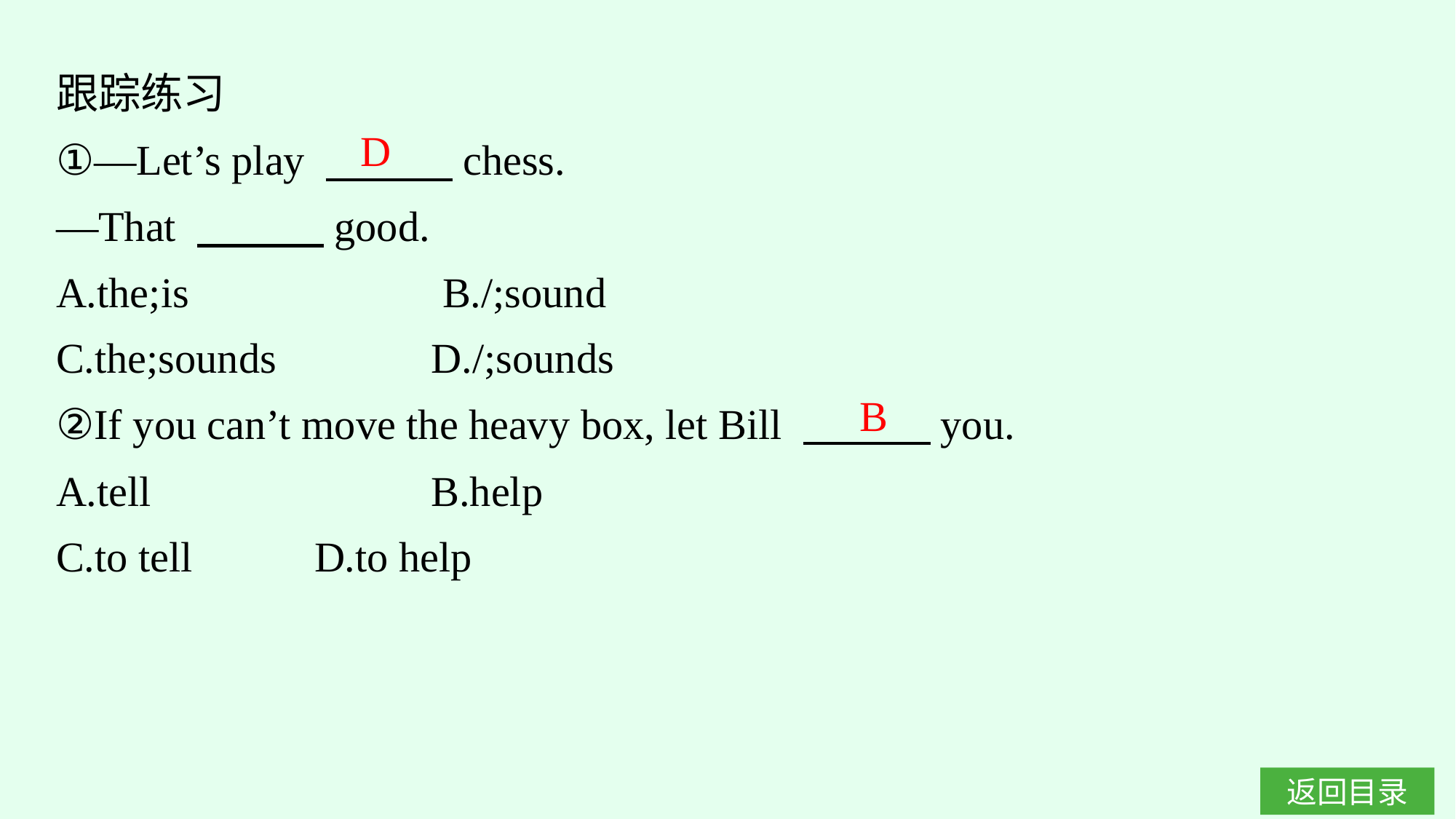

跟踪练习
①—Let’s play 　　　chess.
—That 　　　good.
A.the;is　　 　　     B./;sound
C.the;sounds		D./;sounds
②If you can’t move the heavy box, let Bill 　　　you.
A.tell　		B.help
C.to tell		D.to help
D
B